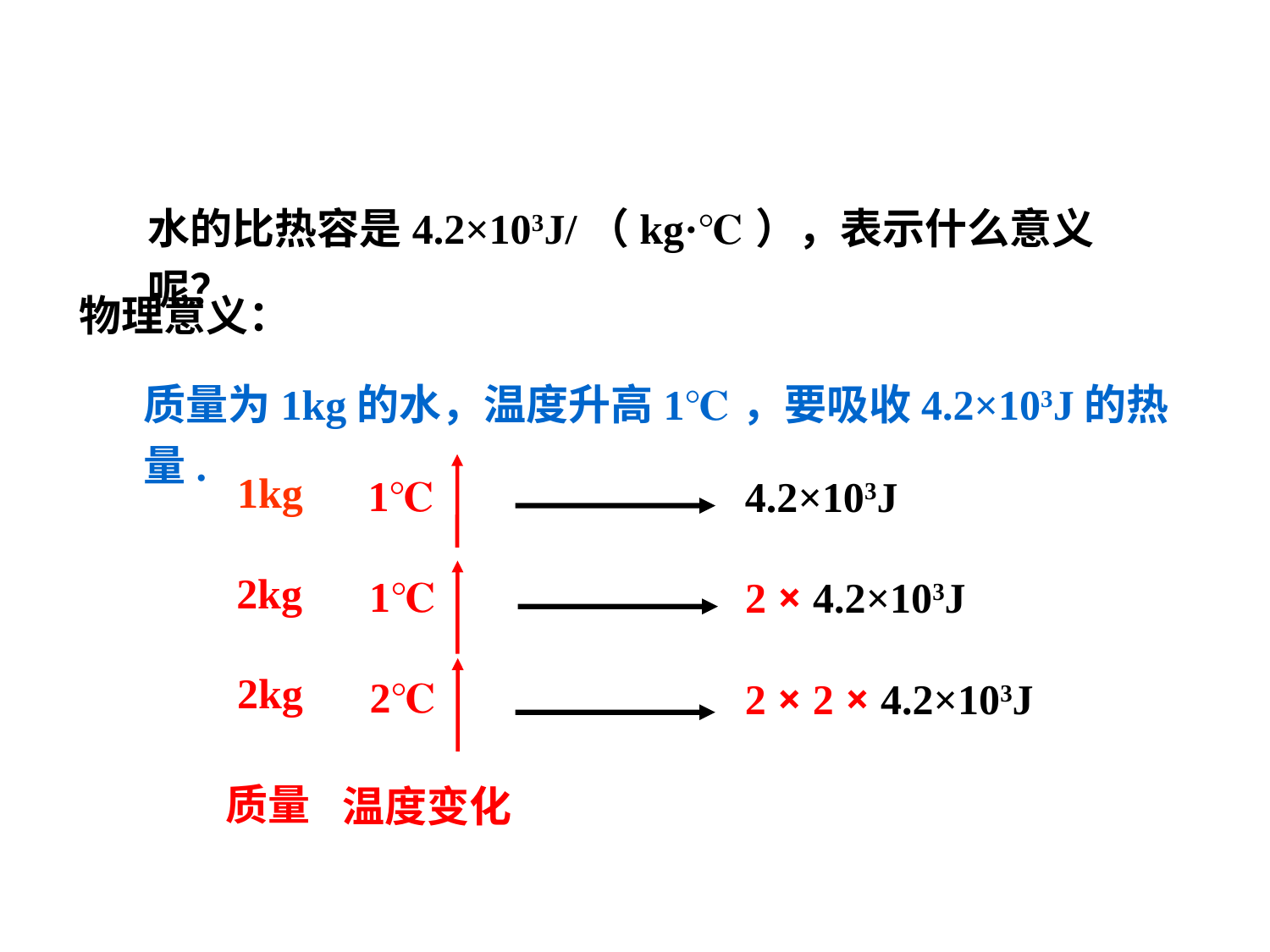

水的比热容是4.2×103J/（kg·℃），表示什么意义呢？
物理意义：
质量为1kg的水，温度升高1℃，要吸收4.2×103J的热量.
1kg
1℃
4.2×103J

2kg
1℃
2 × 4.2×103J

2kg
2℃
2 × 2 × 4.2×103J

质量
温度变化